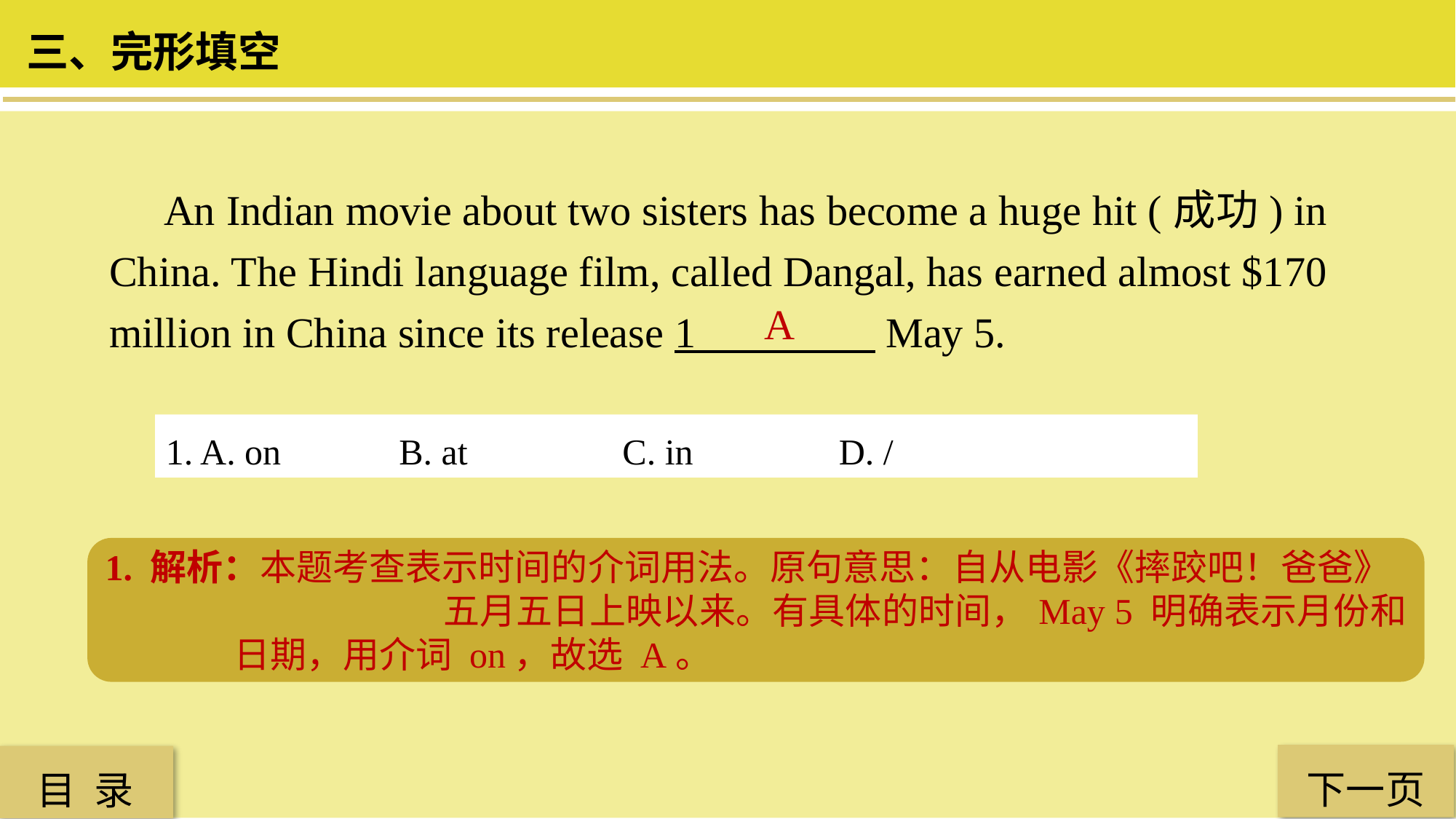

三、完形填空
     An Indian movie about two sisters has become a huge hit (成功) in China. The Hindi language film, called Dangal, has earned almost $170 million in China since its release 1                  May 5.
A
1. A. on             B. at                 C. in                D. /
1. 解析：本题考查表示时间的介词用法。原句意思：自从电影《摔跤吧！爸爸》                            五月五日上映以来。有具体的时间，May 5 明确表示月份和日期，用介词 on，故选 A。